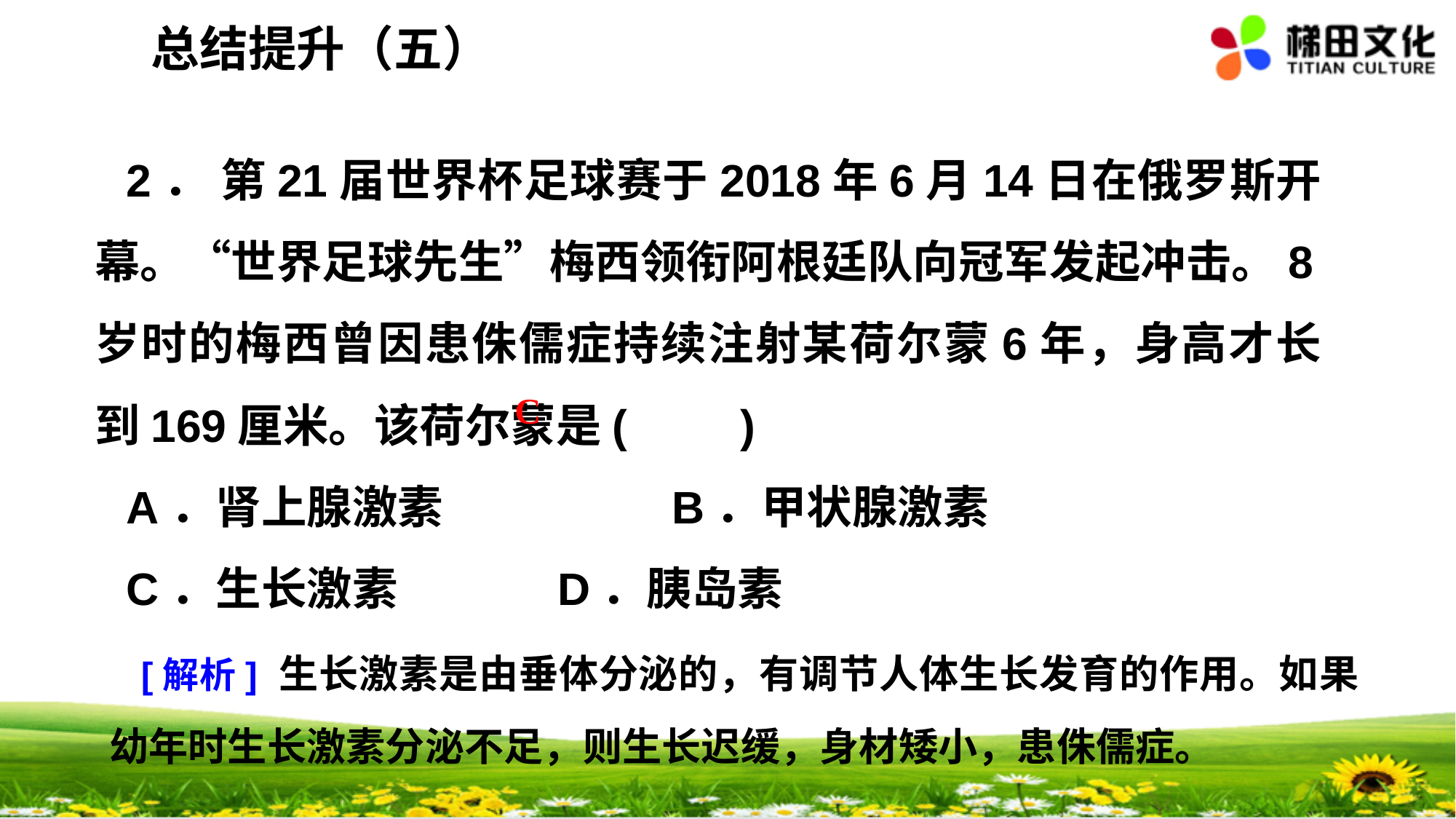

总结提升（五）
2． 第21届世界杯足球赛于2018年6月14日在俄罗斯开幕。“世界足球先生”梅西领衔阿根廷队向冠军发起冲击。8岁时的梅西曾因患侏儒症持续注射某荷尔蒙6年，身高才长到169厘米。该荷尔蒙是(　　)
A．肾上腺激素	   	  B．甲状腺激素
C．生长激素	            D．胰岛素
 C
[解析] 生长激素是由垂体分泌的，有调节人体生长发育的作用。如果幼年时生长激素分泌不足，则生长迟缓，身材矮小，患侏儒症。